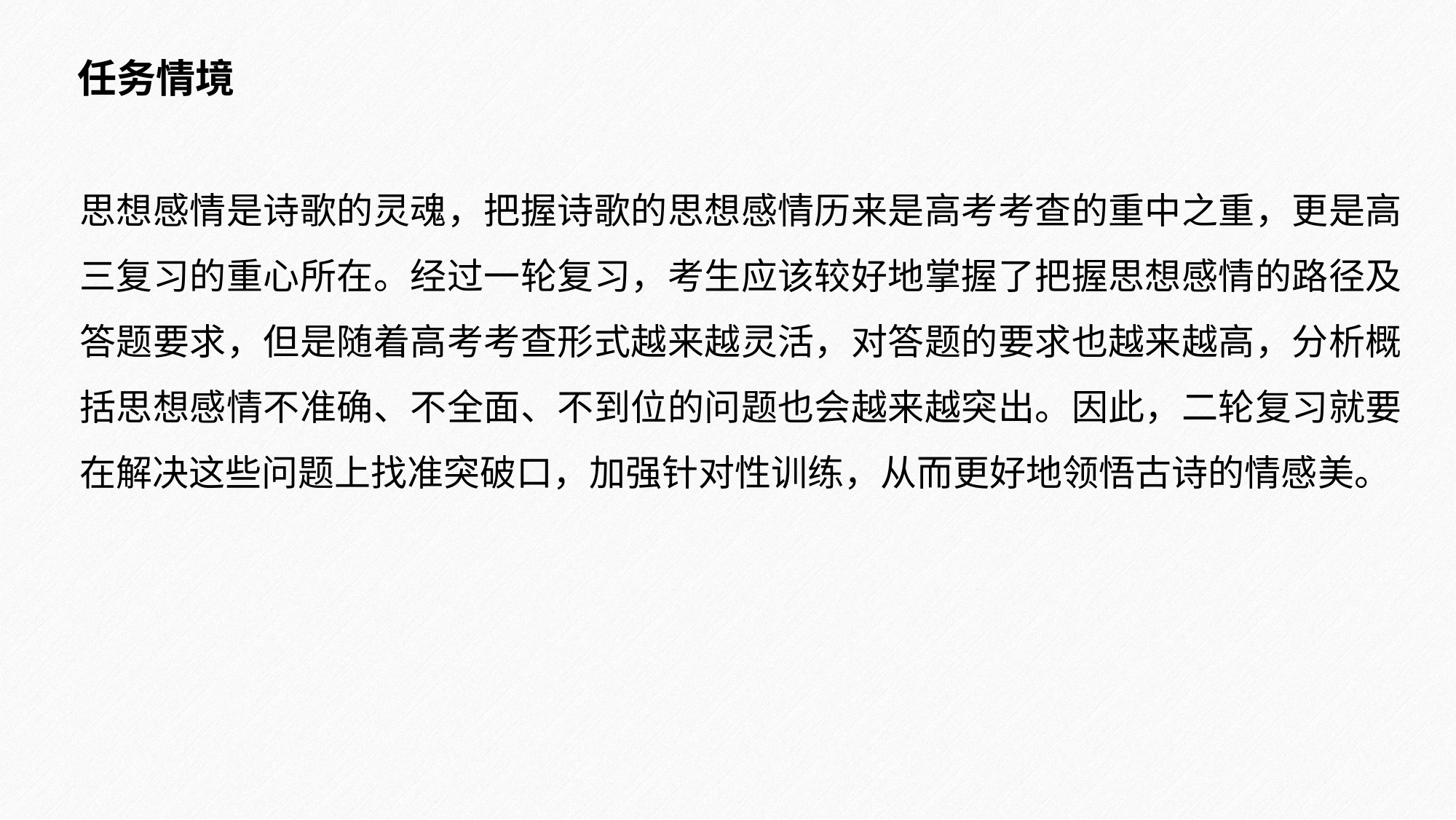

任务情境
思想感情是诗歌的灵魂，把握诗歌的思想感情历来是高考考查的重中之重，更是高三复习的重心所在。经过一轮复习，考生应该较好地掌握了把握思想感情的路径及答题要求，但是随着高考考查形式越来越灵活，对答题的要求也越来越高，分析概括思想感情不准确、不全面、不到位的问题也会越来越突出。因此，二轮复习就要在解决这些问题上找准突破口，加强针对性训练，从而更好地领悟古诗的情感美。